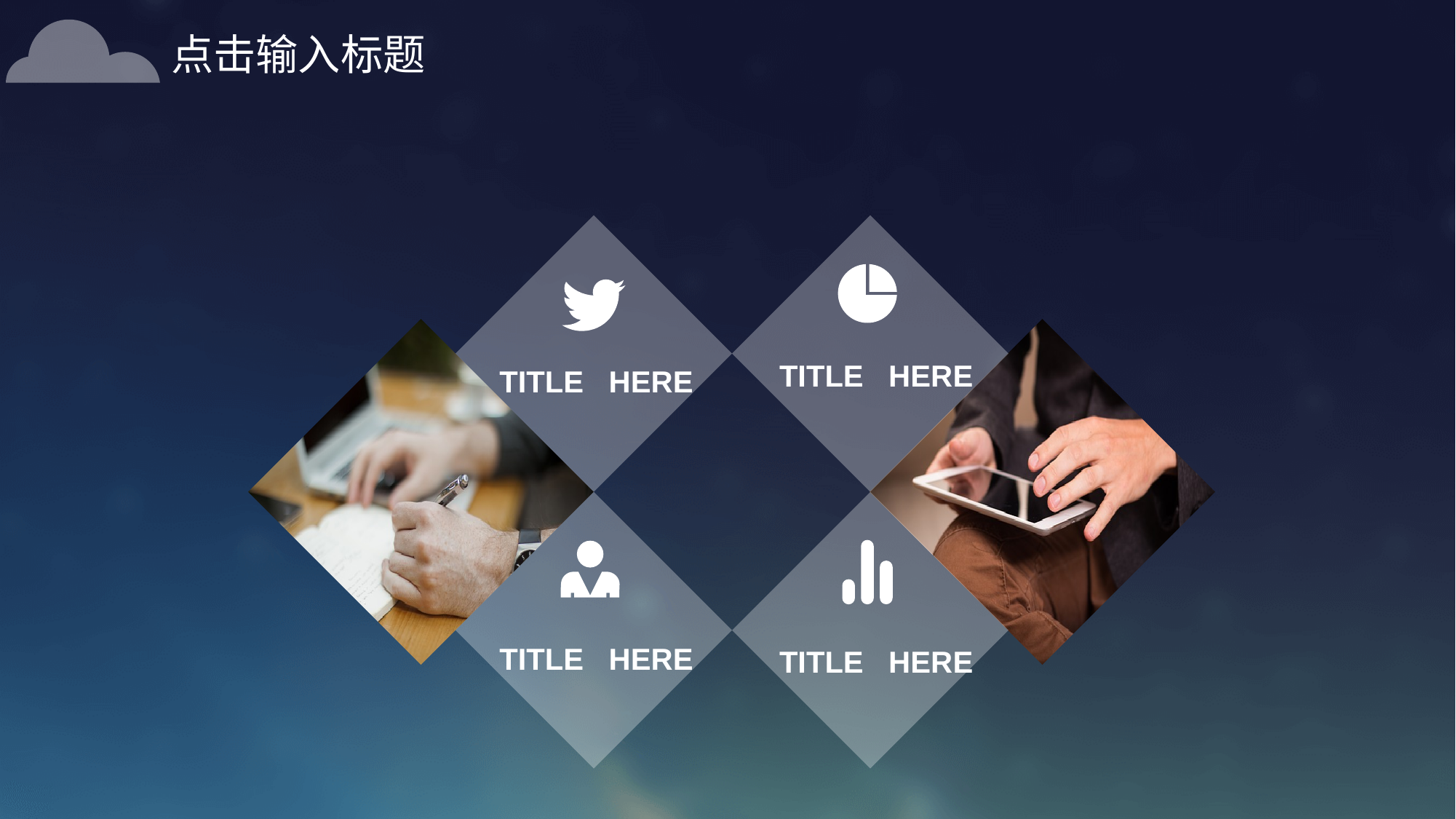

点击输入标题

TITLE   HERE
TITLE   HERE

TITLE   HERE
TITLE   HERE